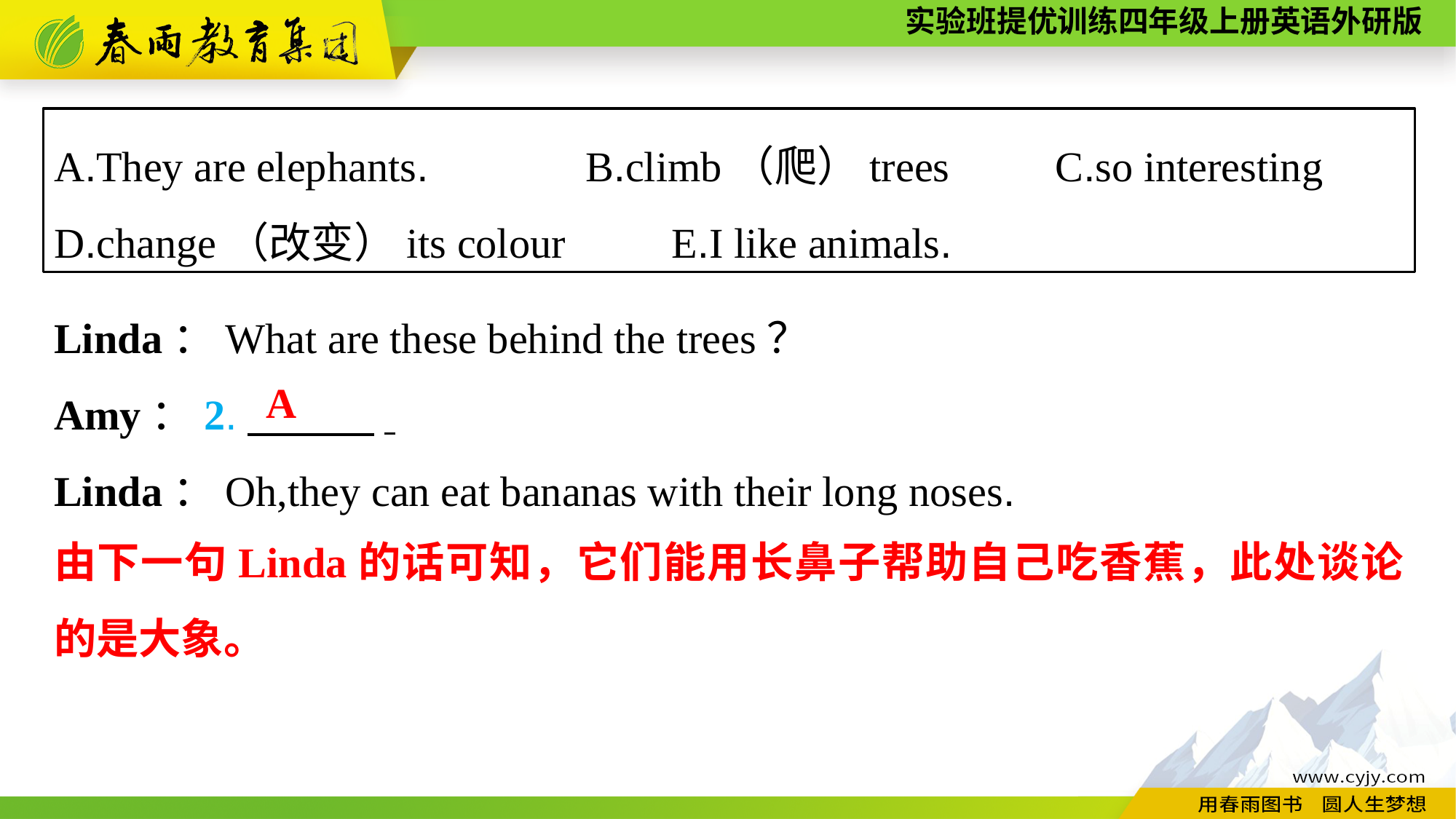

A.They are elephants.	        B.climb（爬）trees          C.so interesting
D.change（改变）its colour          E.I like animals.
Linda：What are these behind the trees？
Amy：2.　　　.
Linda：Oh,they can eat bananas with their long noses.
A
由下一句Linda的话可知，它们能用长鼻子帮助自己吃香蕉，此处谈论的是大象。